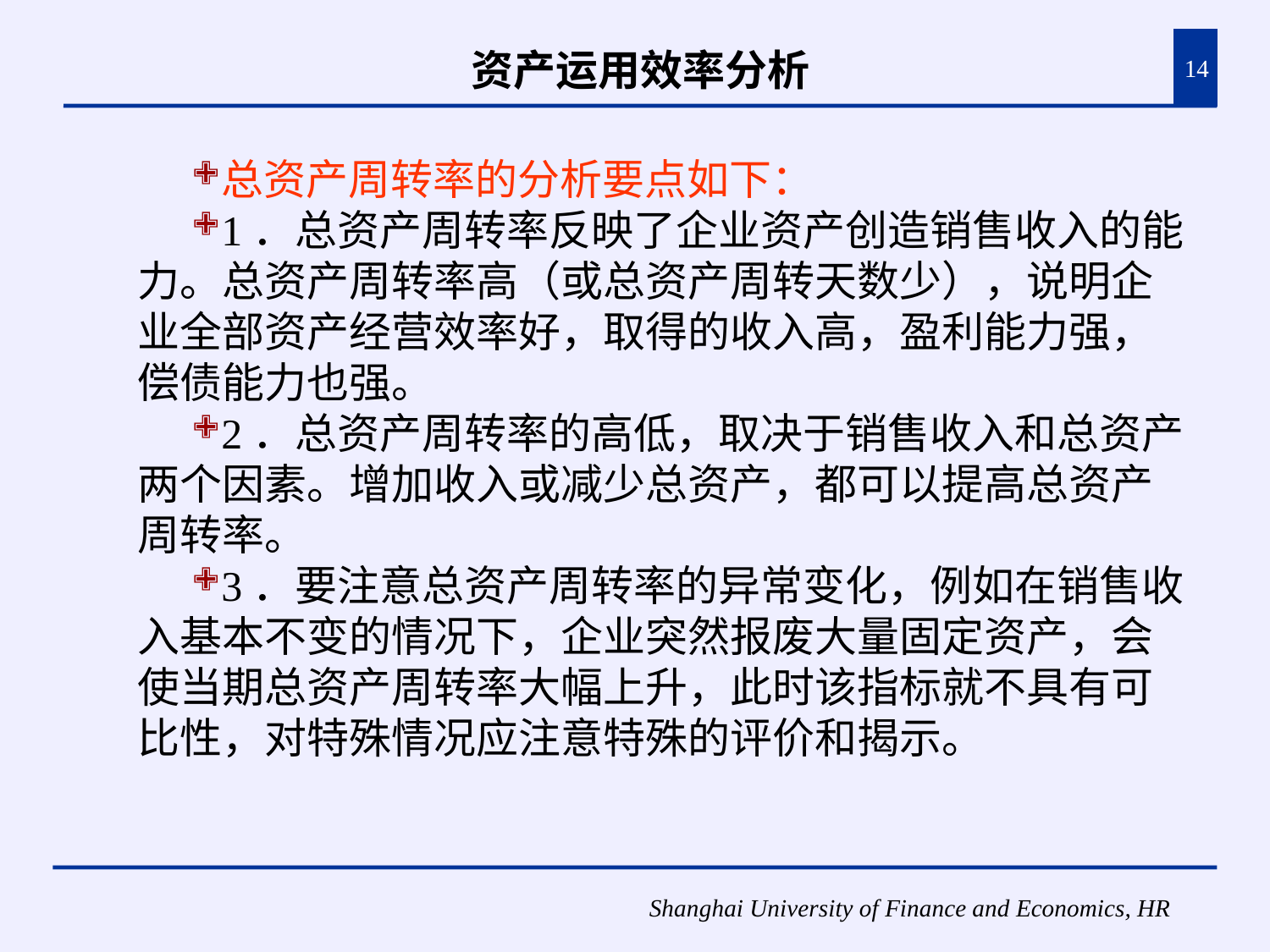

# 资产运用效率分析
14
总资产周转率的分析要点如下：
1．总资产周转率反映了企业资产创造销售收入的能力。总资产周转率高（或总资产周转天数少），说明企业全部资产经营效率好，取得的收入高，盈利能力强，偿债能力也强。
2．总资产周转率的高低，取决于销售收入和总资产两个因素。增加收入或减少总资产，都可以提高总资产周转率。
3．要注意总资产周转率的异常变化，例如在销售收入基本不变的情况下，企业突然报废大量固定资产，会使当期总资产周转率大幅上升，此时该指标就不具有可比性，对特殊情况应注意特殊的评价和揭示。